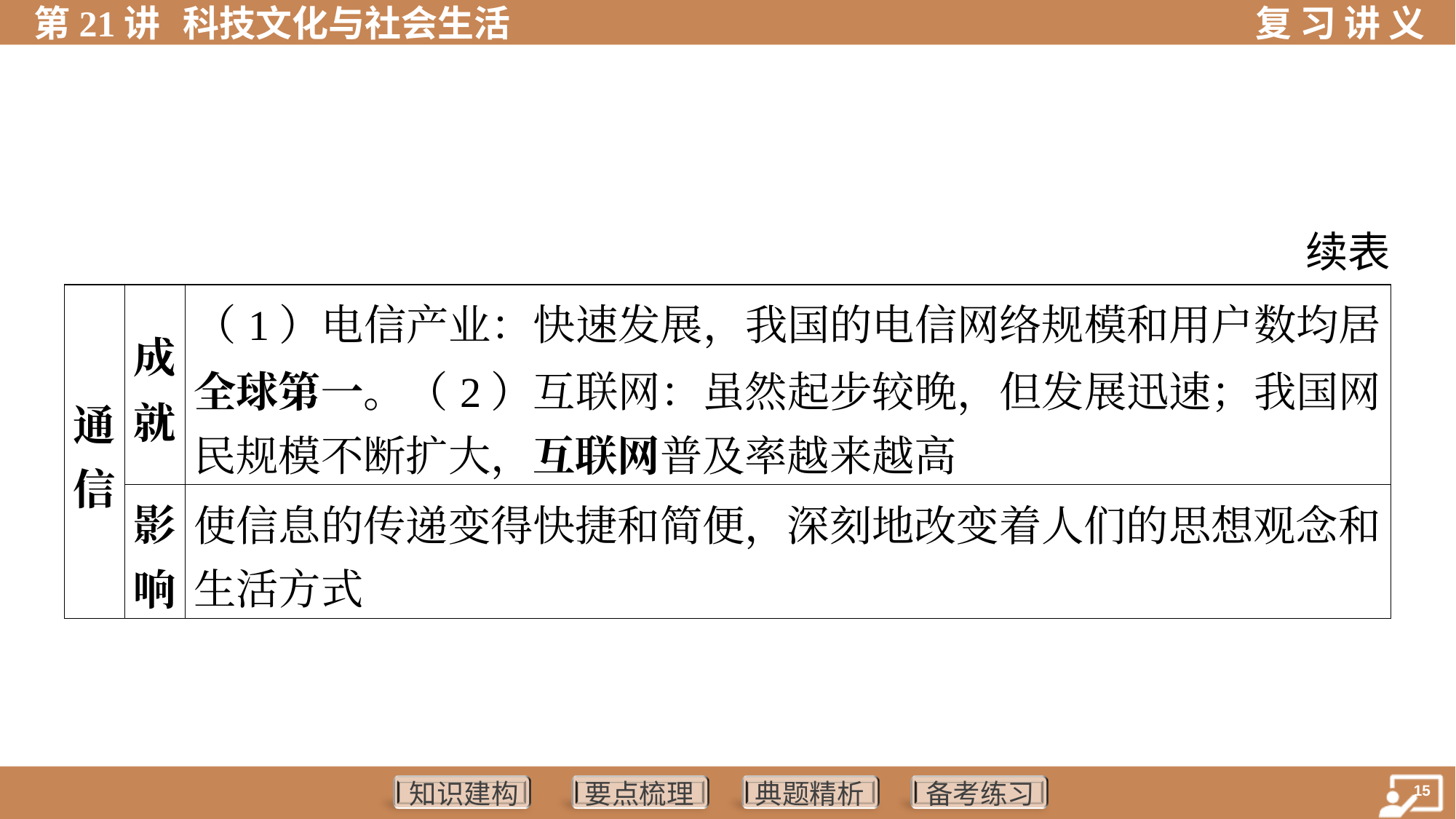

续表
| 通 信 | 成 就 | （1）电信产业：快速发展，我国的电信网络规模和用户数均居 全球第一。（2）互联网：虽然起步较晚，但发展迅速；我国网 民规模不断扩大，互联网普及率越来越高 |  |  |  |
| --- | --- | --- | --- | --- | --- |
|  | 影 响 | 使信息的传递变得快捷和简便，深刻地改变着人们的思想观念和 生活方式 |  |  |  |